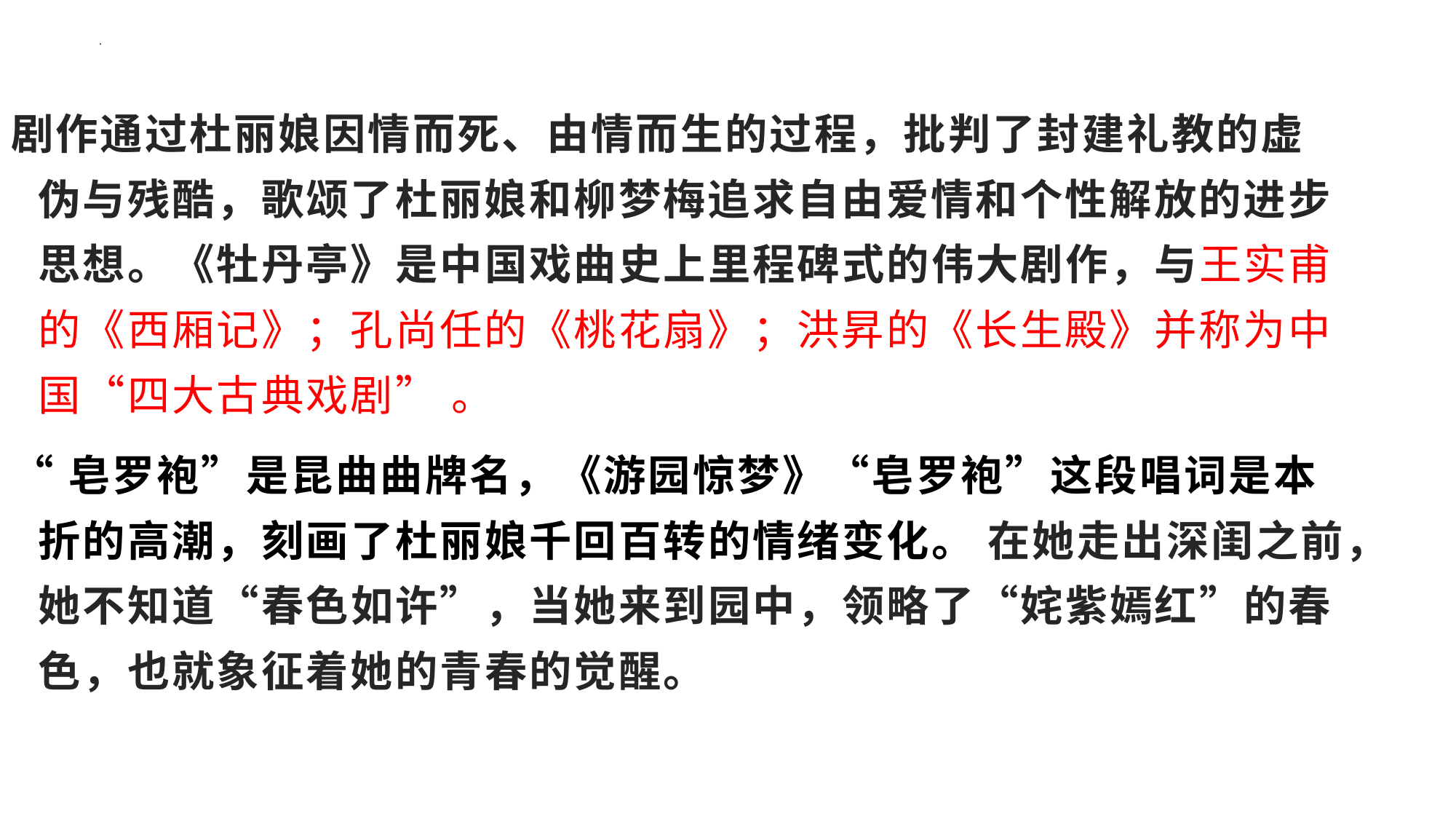

剧作通过杜丽娘因情而死、由情而生的过程，批判了封建礼教的虚伪与残酷，歌颂了杜丽娘和柳梦梅追求自由爱情和个性解放的进步思想。《牡丹亭》是中国戏曲史上里程碑式的伟大剧作，与王实甫的《西厢记》；孔尚任的《桃花扇》；洪昇的《长生殿》并称为中国“四大古典戏剧” 。
“皂罗袍”是昆曲曲牌名，《游园惊梦》“皂罗袍”这段唱词是本折的高潮，刻画了杜丽娘千回百转的情绪变化。 在她走出深闺之前，她不知道“春色如许”，当她来到园中，领略了“姹紫嫣红”的春色，也就象征着她的青春的觉醒。